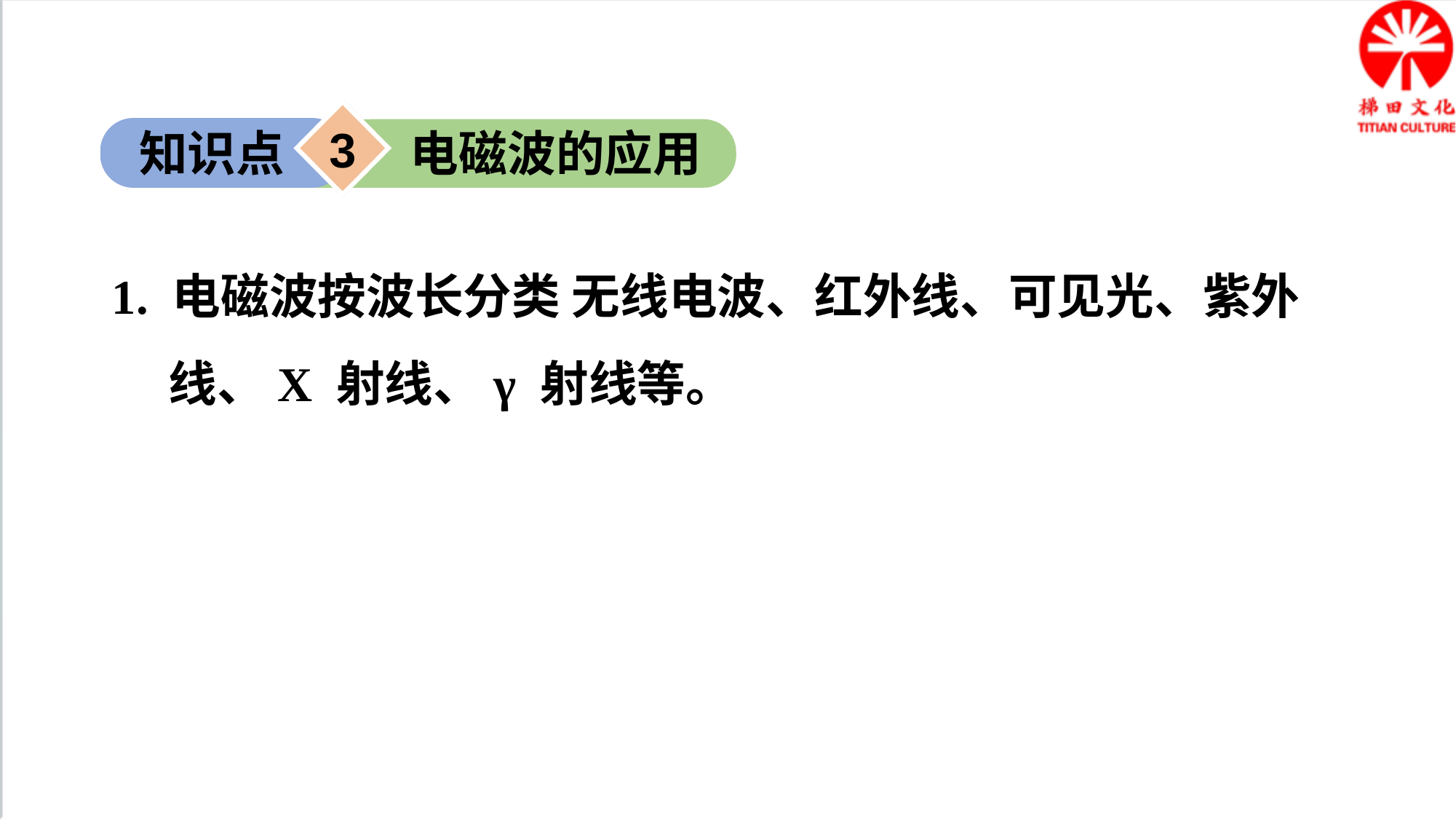

3
知识点
电磁波的应用

1. 电磁波按波长分类 无线电波、红外线、可见光、紫外线、X 射线、γ 射线等。